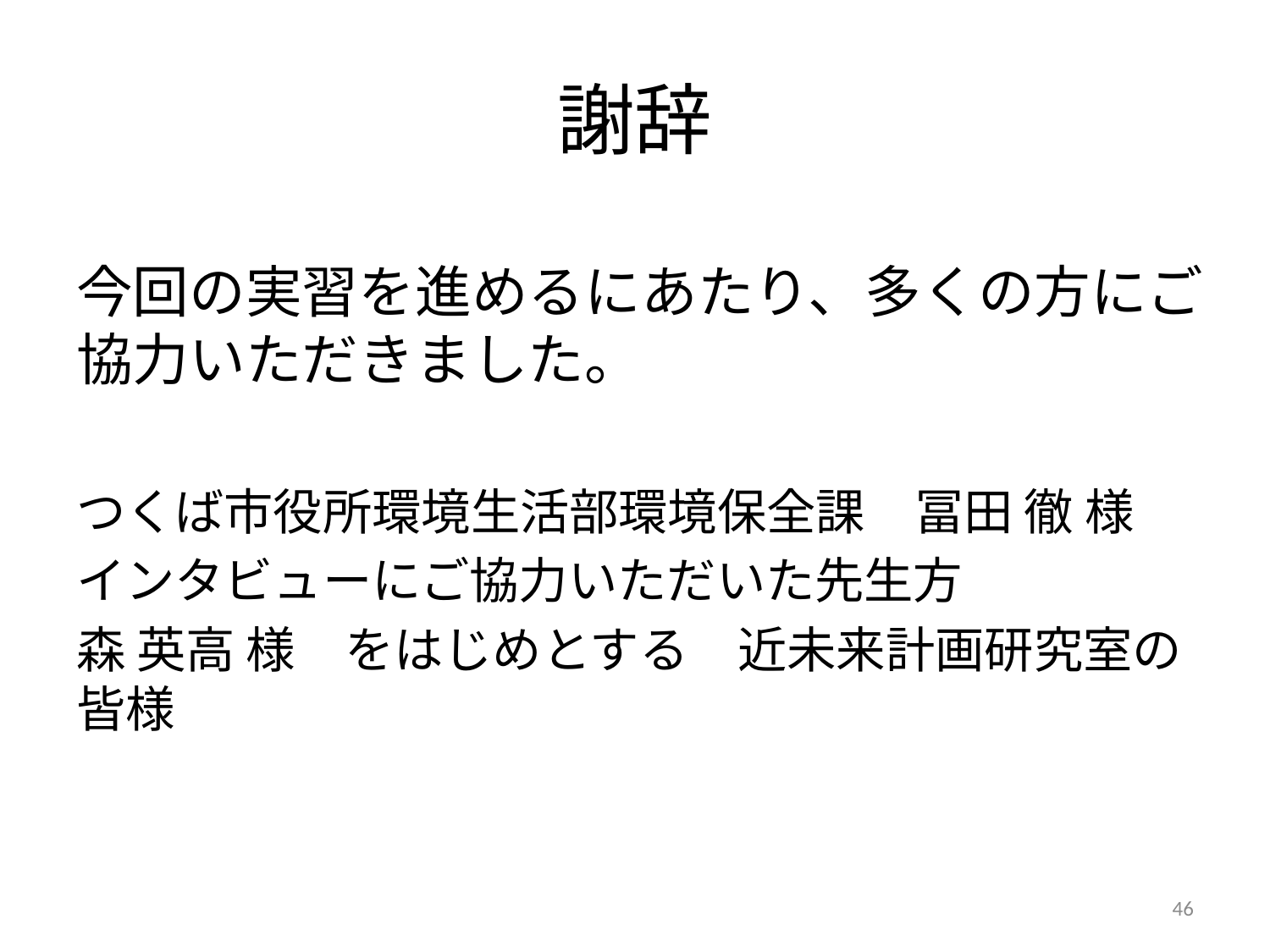

# 謝辞
今回の実習を進めるにあたり、多くの方にご協力いただきました。

つくば市役所環境生活部環境保全課　冨田 徹 様
インタビューにご協力いただいた先生方
森 英高 様　をはじめとする　近未来計画研究室の皆様

46